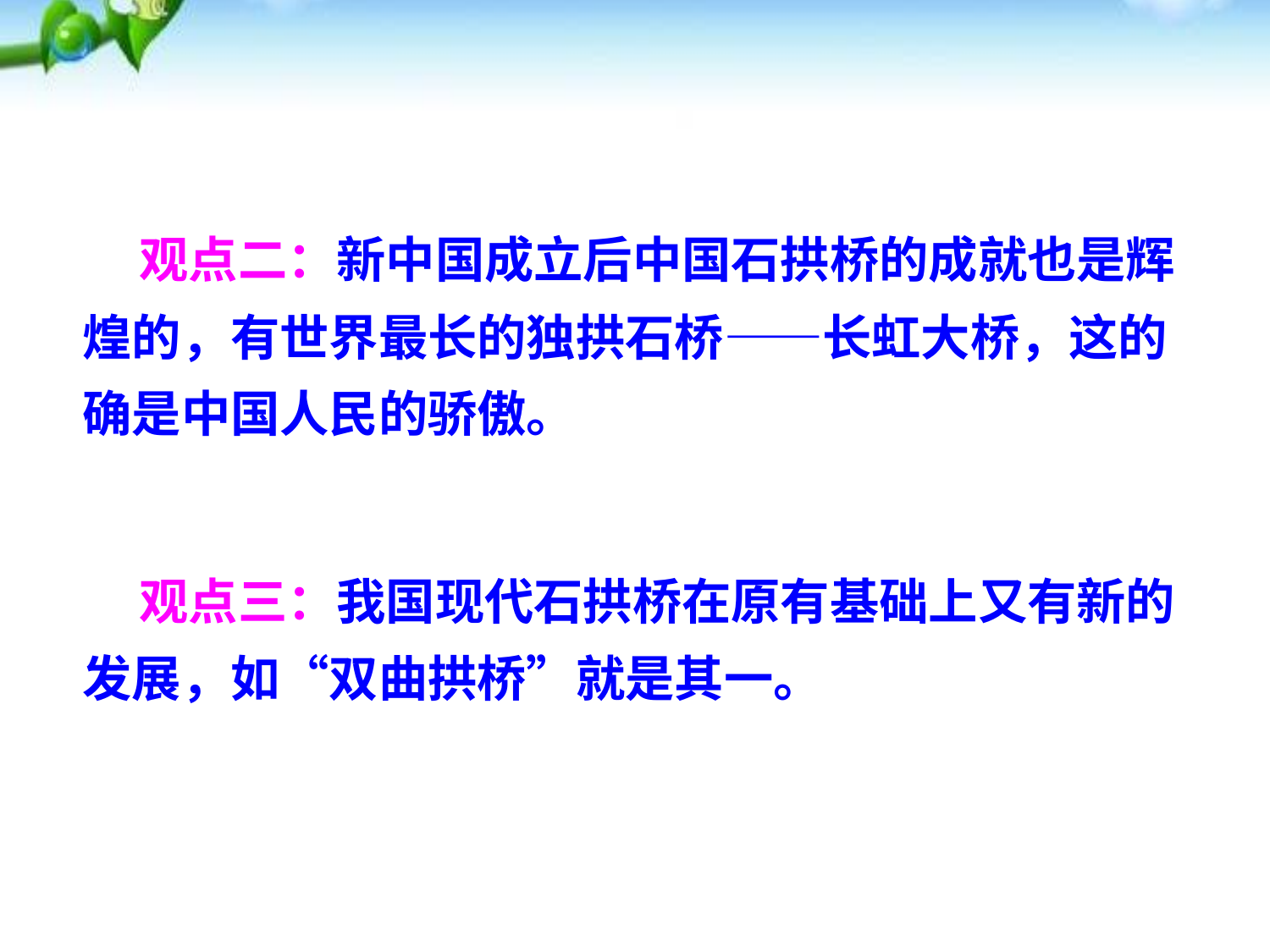

观点二：新中国成立后中国石拱桥的成就也是辉煌的，有世界最长的独拱石桥——长虹大桥，这的确是中国人民的骄傲。
    观点三：我国现代石拱桥在原有基础上又有新的发展，如“双曲拱桥”就是其一。